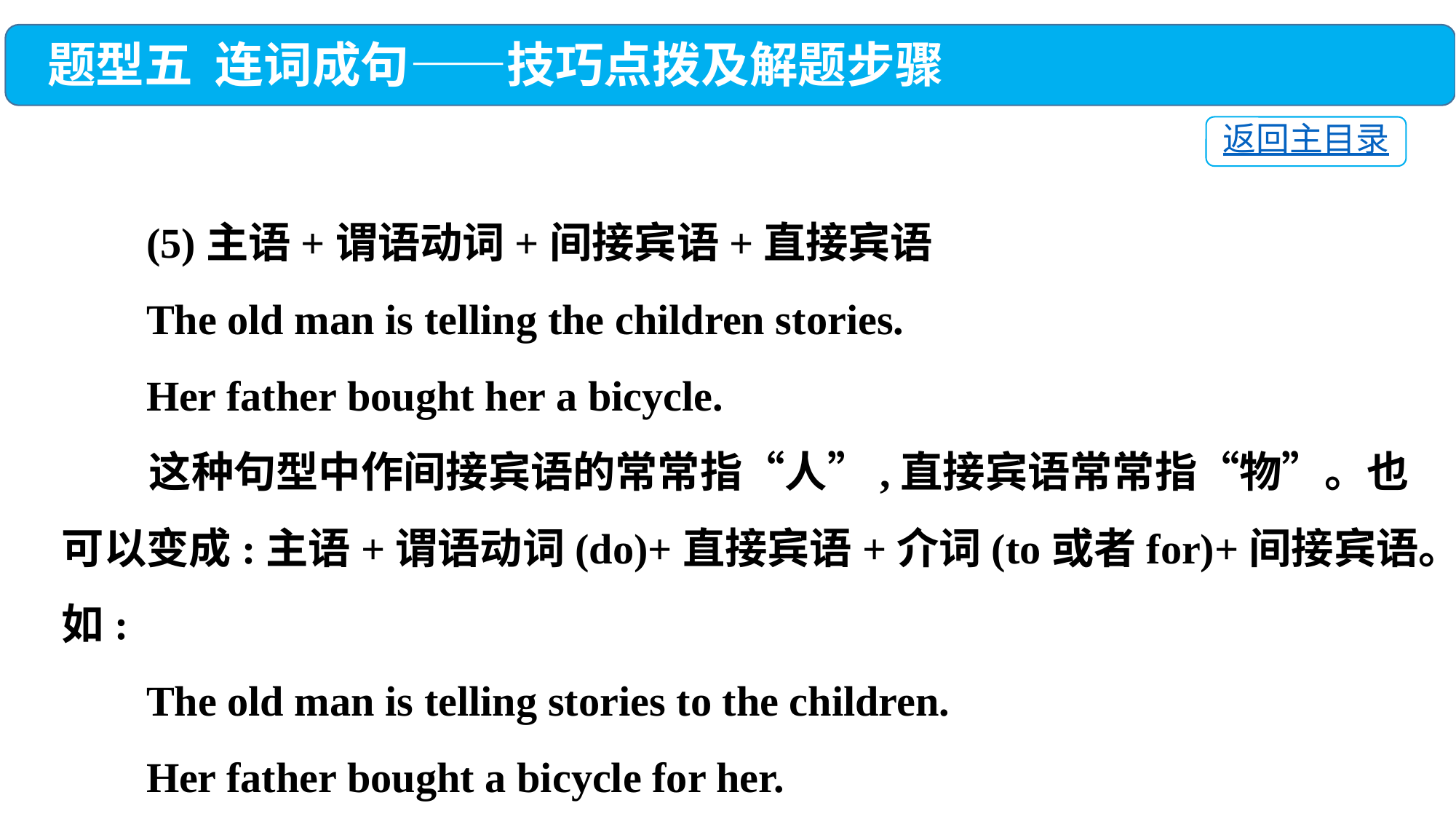

题型五  连词成句——技巧点拨及解题步骤
返回主目录
        (5)主语+谓语动词+间接宾语+直接宾语
        The old man is telling the children stories.
        Her father bought her a bicycle.
        这种句型中作间接宾语的常常指“人”,直接宾语常常指“物”。也可以变成:主语+谓语动词(do)+直接宾语+介词(to或者for)+间接宾语。如:
        The old man is telling stories to the children.
        Her father bought a bicycle for her.
        另外,祈使句的标点也可能是句号。